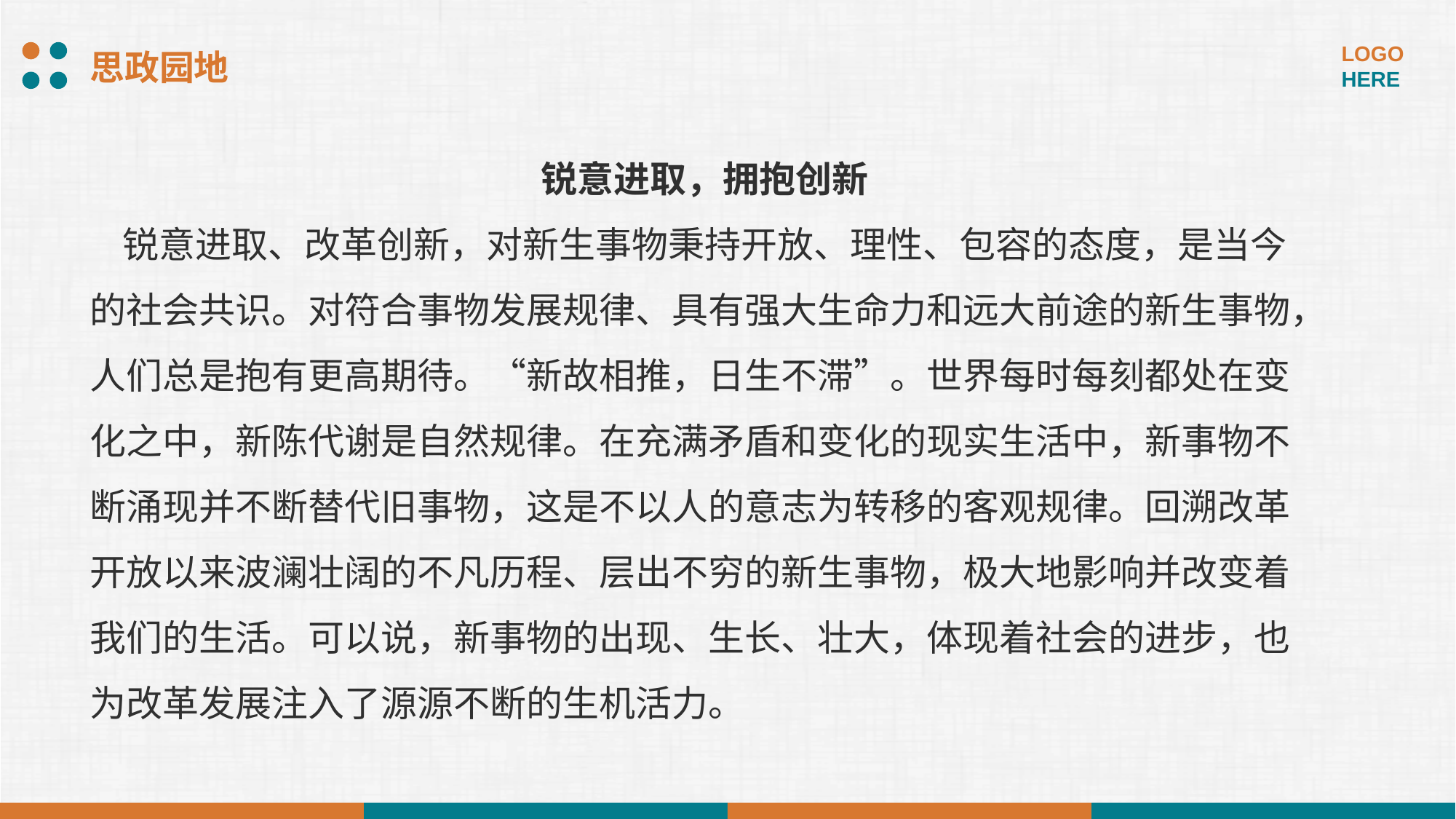

思政园地
锐意进取，拥抱创新
   锐意进取、改革创新，对新生事物秉持开放、理性、包容的态度，是当今的社会共识。对符合事物发展规律、具有强大生命力和远大前途的新生事物，人们总是抱有更高期待。“新故相推，日生不滞”。世界每时每刻都处在变化之中，新陈代谢是自然规律。在充满矛盾和变化的现实生活中，新事物不断涌现并不断替代旧事物，这是不以人的意志为转移的客观规律。回溯改革开放以来波澜壮阔的不凡历程、层出不穷的新生事物，极大地影响并改变着我们的生活。可以说，新事物的出现、生长、壮大，体现着社会的进步，也为改革发展注入了源源不断的生机活力。